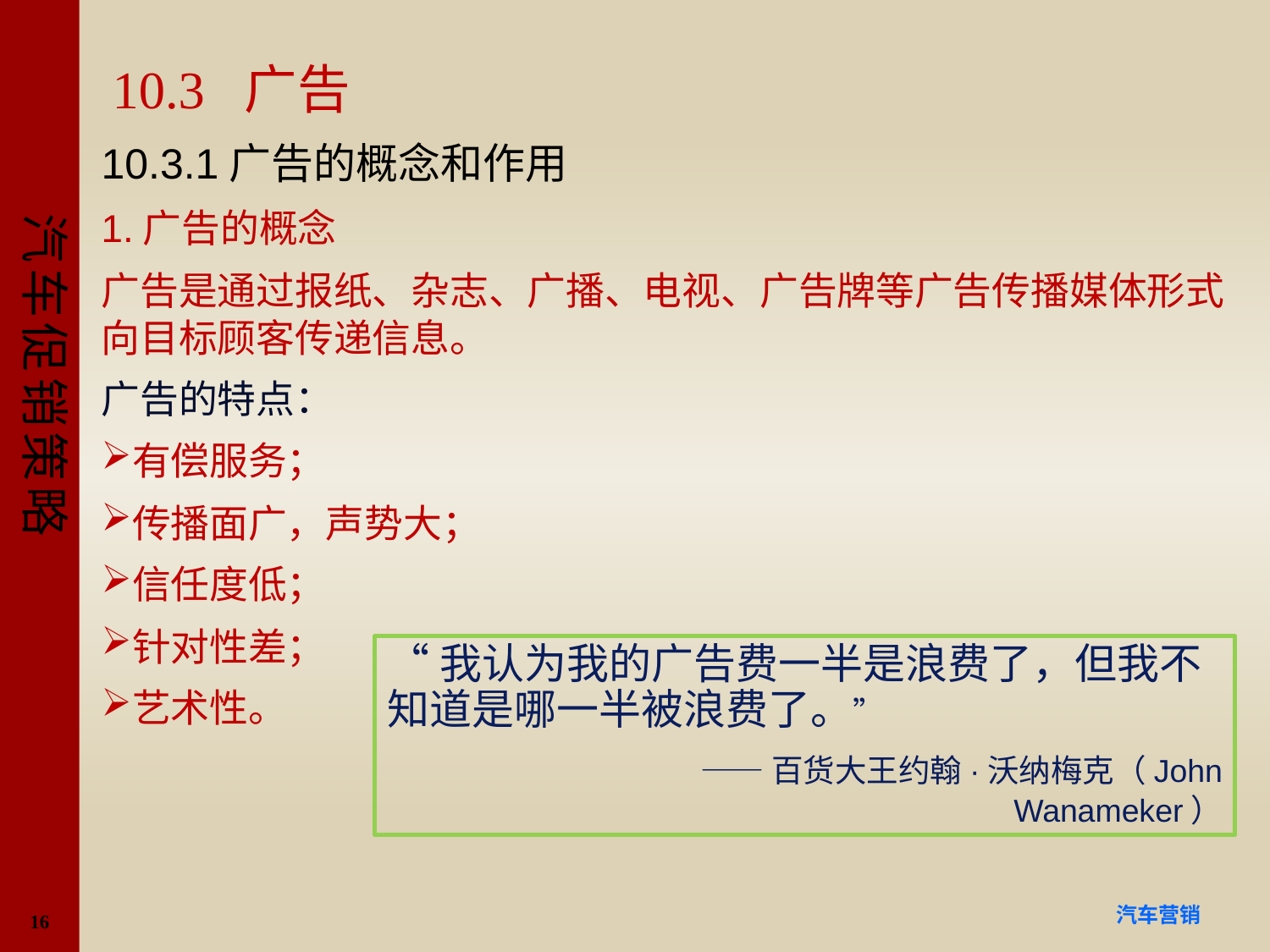

# 10.3  广告
10.3.1广告的概念和作用
1.广告的概念
广告是通过报纸、杂志、广播、电视、广告牌等广告传播媒体形式向目标顾客传递信息。
广告的特点：
有偿服务；
传播面广，声势大；
信任度低；
针对性差；
艺术性。

“我认为我的广告费一半是浪费了，但我不知道是哪一半被浪费了。”
                      ——百货大王约翰·沃纳梅克（John Wanameker）
16